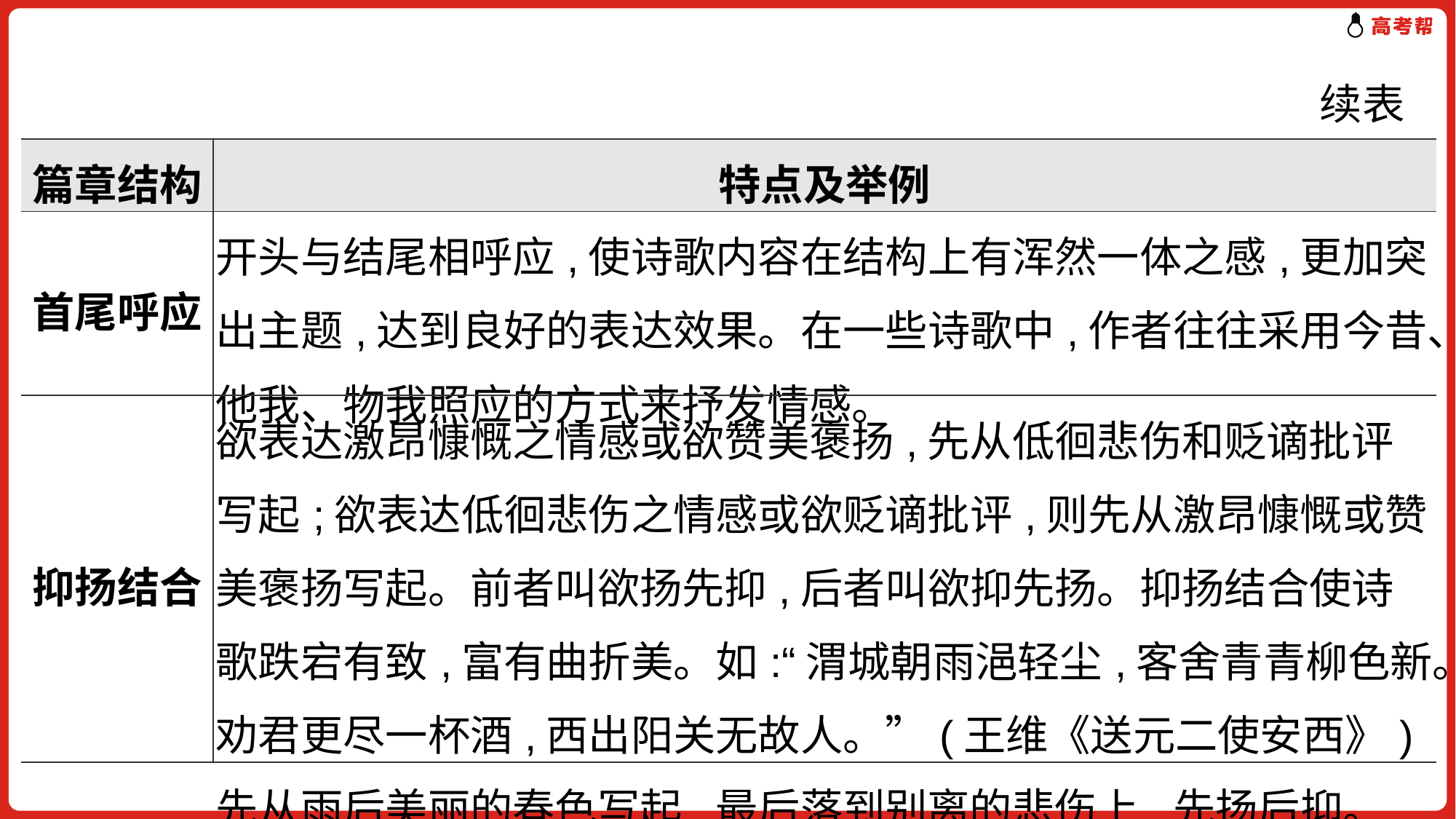

续表
| 篇章结构 | 特点及举例 |
| --- | --- |
| 首尾呼应 | 开头与结尾相呼应,使诗歌内容在结构上有浑然一体之感,更加突出主题,达到良好的表达效果。在一些诗歌中,作者往往采用今昔、他我、物我照应的方式来抒发情感。 |
| 抑扬结合 | 欲表达激昂慷慨之情感或欲赞美褒扬,先从低徊悲伤和贬谪批评写起;欲表达低徊悲伤之情感或欲贬谪批评,则先从激昂慷慨或赞美褒扬写起。前者叫欲扬先抑,后者叫欲抑先扬。抑扬结合使诗歌跌宕有致,富有曲折美。如:“渭城朝雨浥轻尘,客舍青青柳色新。劝君更尽一杯酒,西出阳关无故人。”(王维《送元二使安西》)先从雨后美丽的春色写起,最后落到别离的悲伤上,先扬后抑。 |